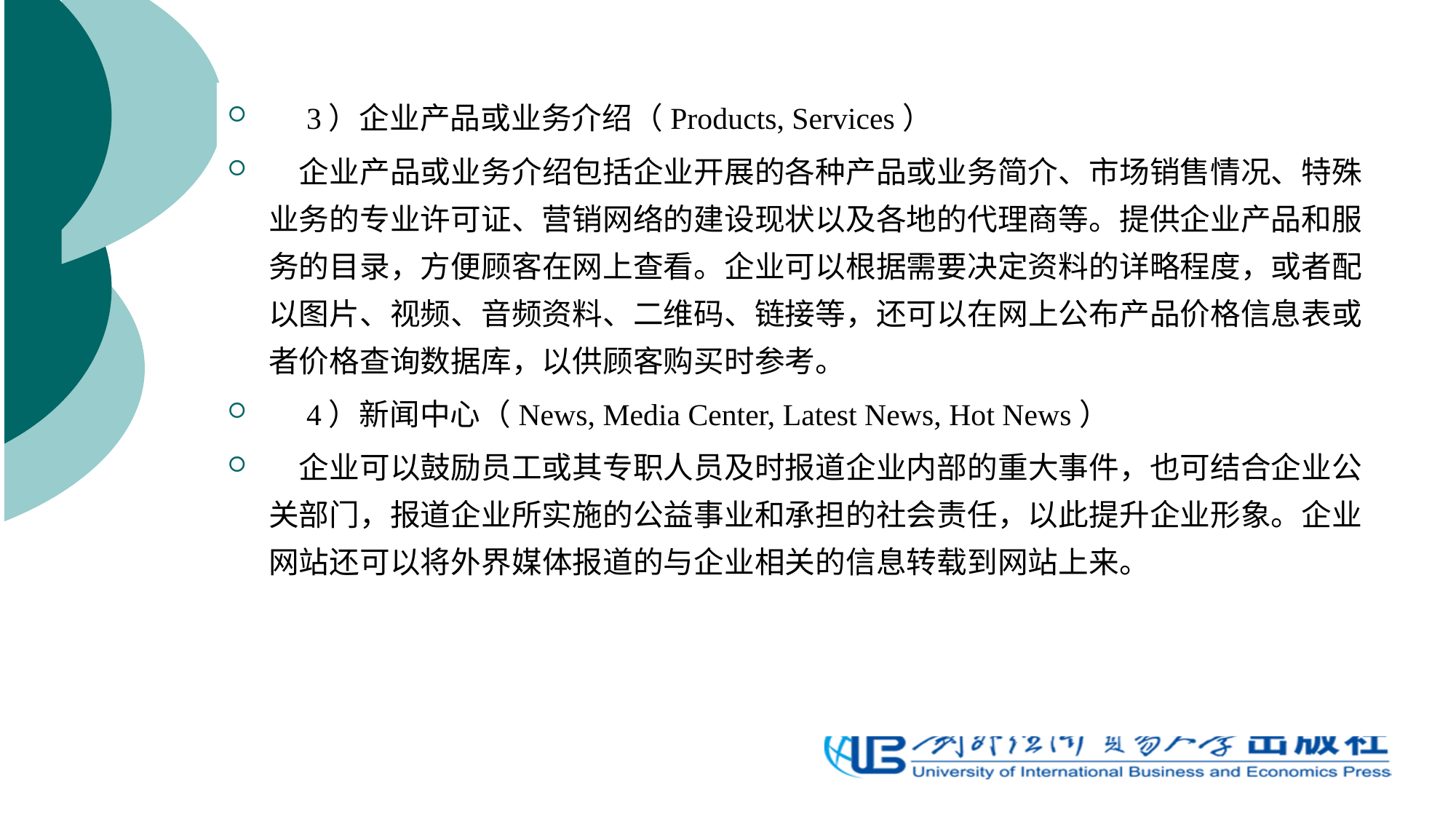

3）企业产品或业务介绍（Products, Services）
　企业产品或业务介绍包括企业开展的各种产品或业务简介、市场销售情况、特殊业务的专业许可证、营销网络的建设现状以及各地的代理商等。提供企业产品和服务的目录，方便顾客在网上查看。企业可以根据需要决定资料的详略程度，或者配以图片、视频、音频资料、二维码、链接等，还可以在网上公布产品价格信息表或者价格查询数据库，以供顾客购买时参考。
　4）新闻中心（News, Media Center, Latest News, Hot News）
　企业可以鼓励员工或其专职人员及时报道企业内部的重大事件，也可结合企业公关部门，报道企业所实施的公益事业和承担的社会责任，以此提升企业形象。企业网站还可以将外界媒体报道的与企业相关的信息转载到网站上来。